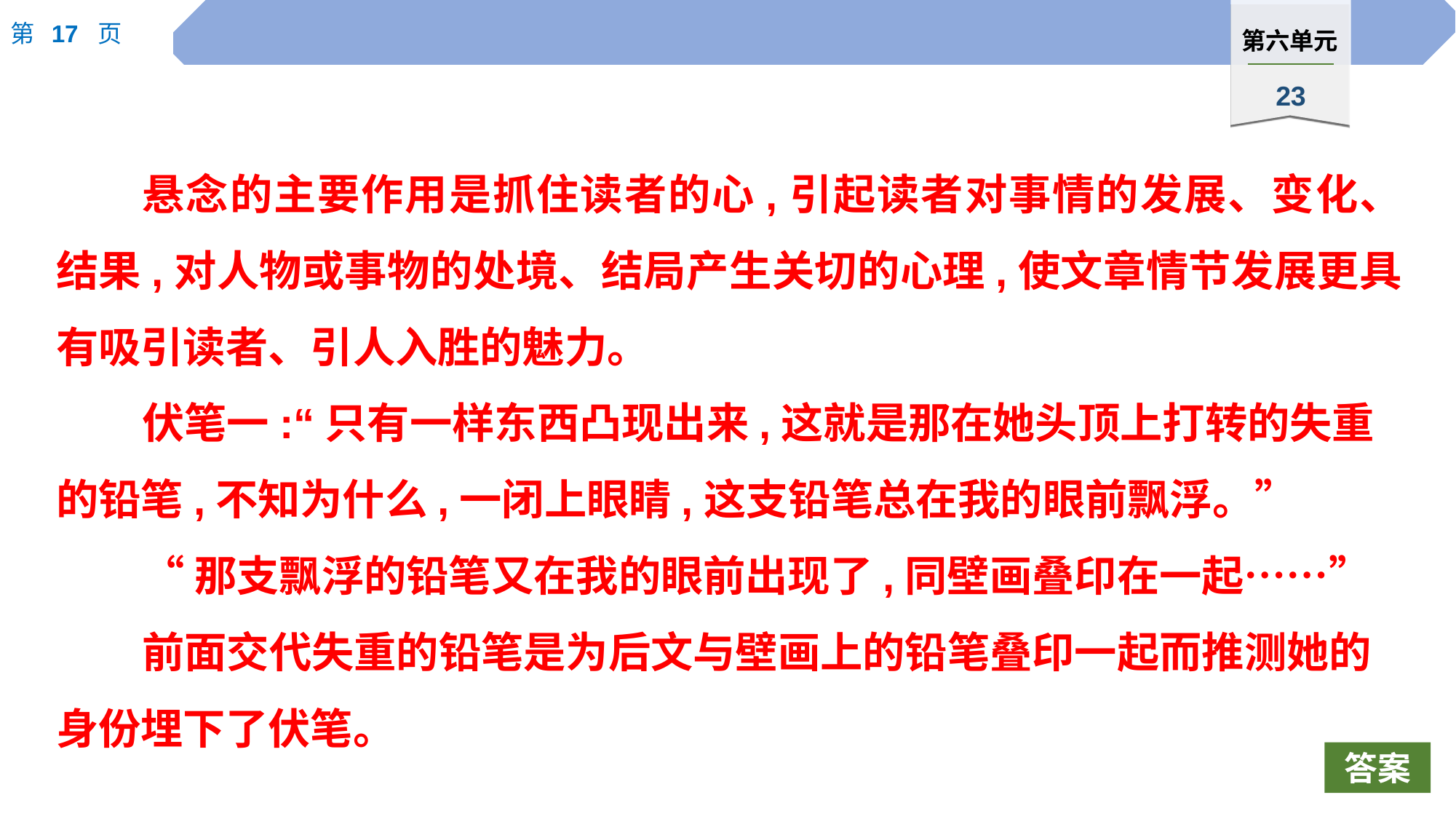

悬念的主要作用是抓住读者的心,引起读者对事情的发展、变化、结果,对人物或事物的处境、结局产生关切的心理,使文章情节发展更具有吸引读者、引人入胜的魅力。
伏笔一:“只有一样东西凸现出来,这就是那在她头顶上打转的失重的铅笔,不知为什么,一闭上眼睛,这支铅笔总在我的眼前飘浮。”
“那支飘浮的铅笔又在我的眼前出现了,同壁画叠印在一起……”
前面交代失重的铅笔是为后文与壁画上的铅笔叠印一起而推测她的身份埋下了伏笔。
答案